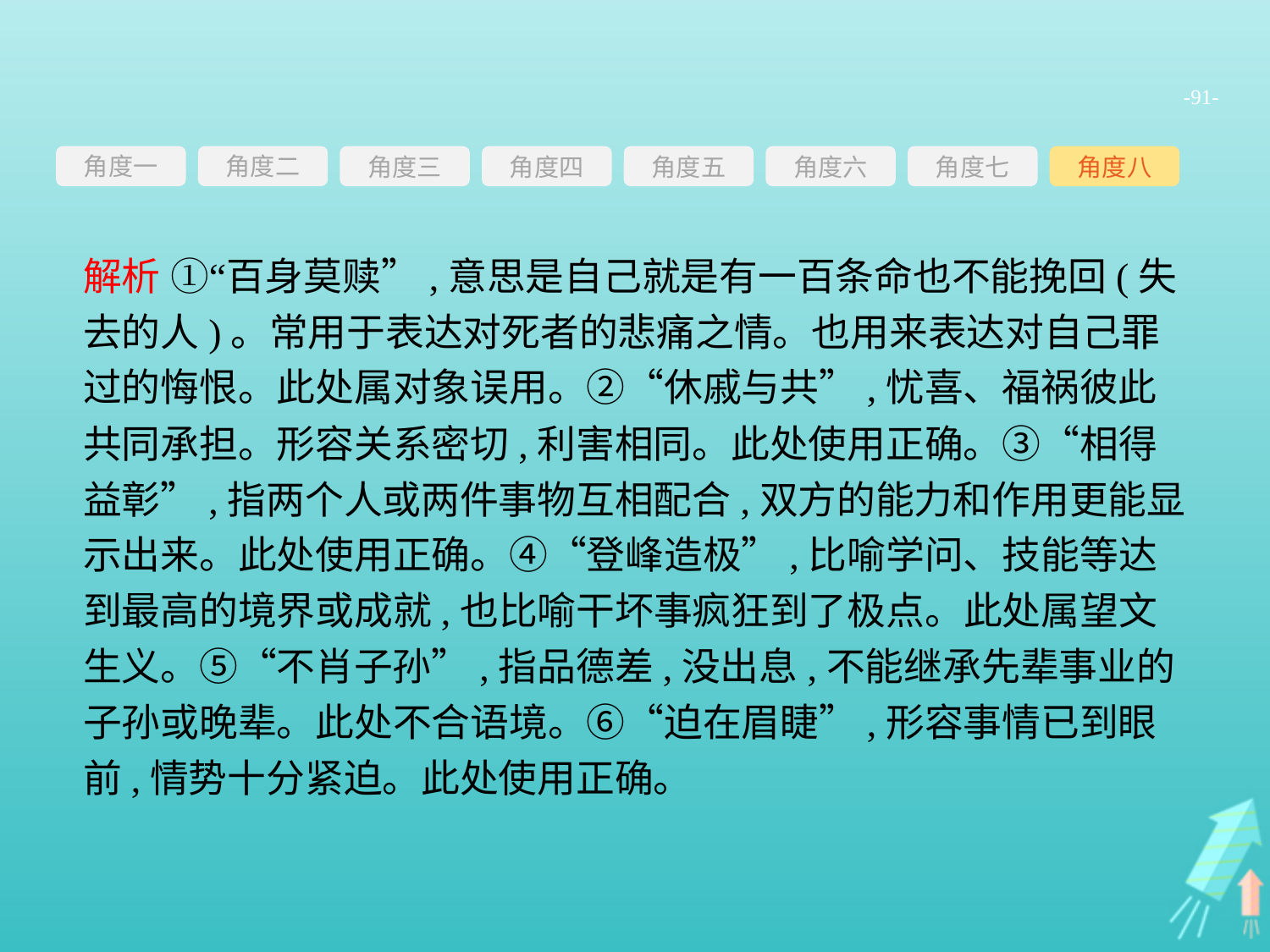

-91-
角度一
角度三
角度四
角度五
角度六
角度七
角度八
角度二
解析 ①“百身莫赎”,意思是自己就是有一百条命也不能挽回(失去的人)。常用于表达对死者的悲痛之情。也用来表达对自己罪过的悔恨。此处属对象误用。②“休戚与共”,忧喜、福祸彼此共同承担。形容关系密切,利害相同。此处使用正确。③“相得益彰”,指两个人或两件事物互相配合,双方的能力和作用更能显示出来。此处使用正确。④“登峰造极”,比喻学问、技能等达到最高的境界或成就,也比喻干坏事疯狂到了极点。此处属望文生义。⑤“不肖子孙”,指品德差,没出息,不能继承先辈事业的子孙或晚辈。此处不合语境。⑥“迫在眉睫”,形容事情已到眼前,情势十分紧迫。此处使用正确。